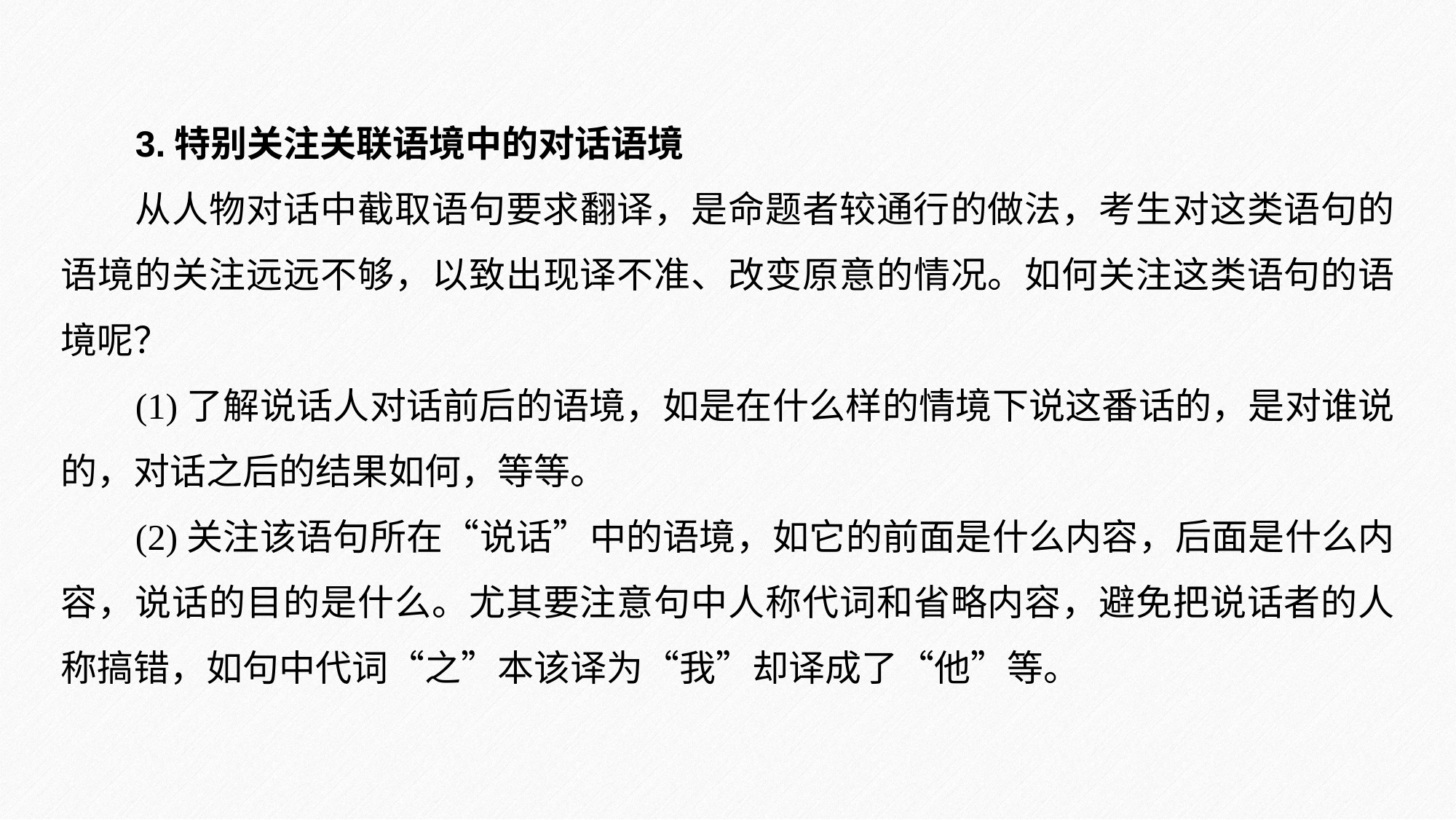

3.特别关注关联语境中的对话语境
从人物对话中截取语句要求翻译，是命题者较通行的做法，考生对这类语句的语境的关注远远不够，以致出现译不准、改变原意的情况。如何关注这类语句的语境呢？
(1)了解说话人对话前后的语境，如是在什么样的情境下说这番话的，是对谁说的，对话之后的结果如何，等等。
(2)关注该语句所在“说话”中的语境，如它的前面是什么内容，后面是什么内容，说话的目的是什么。尤其要注意句中人称代词和省略内容，避免把说话者的人称搞错，如句中代词“之”本该译为“我”却译成了“他”等。